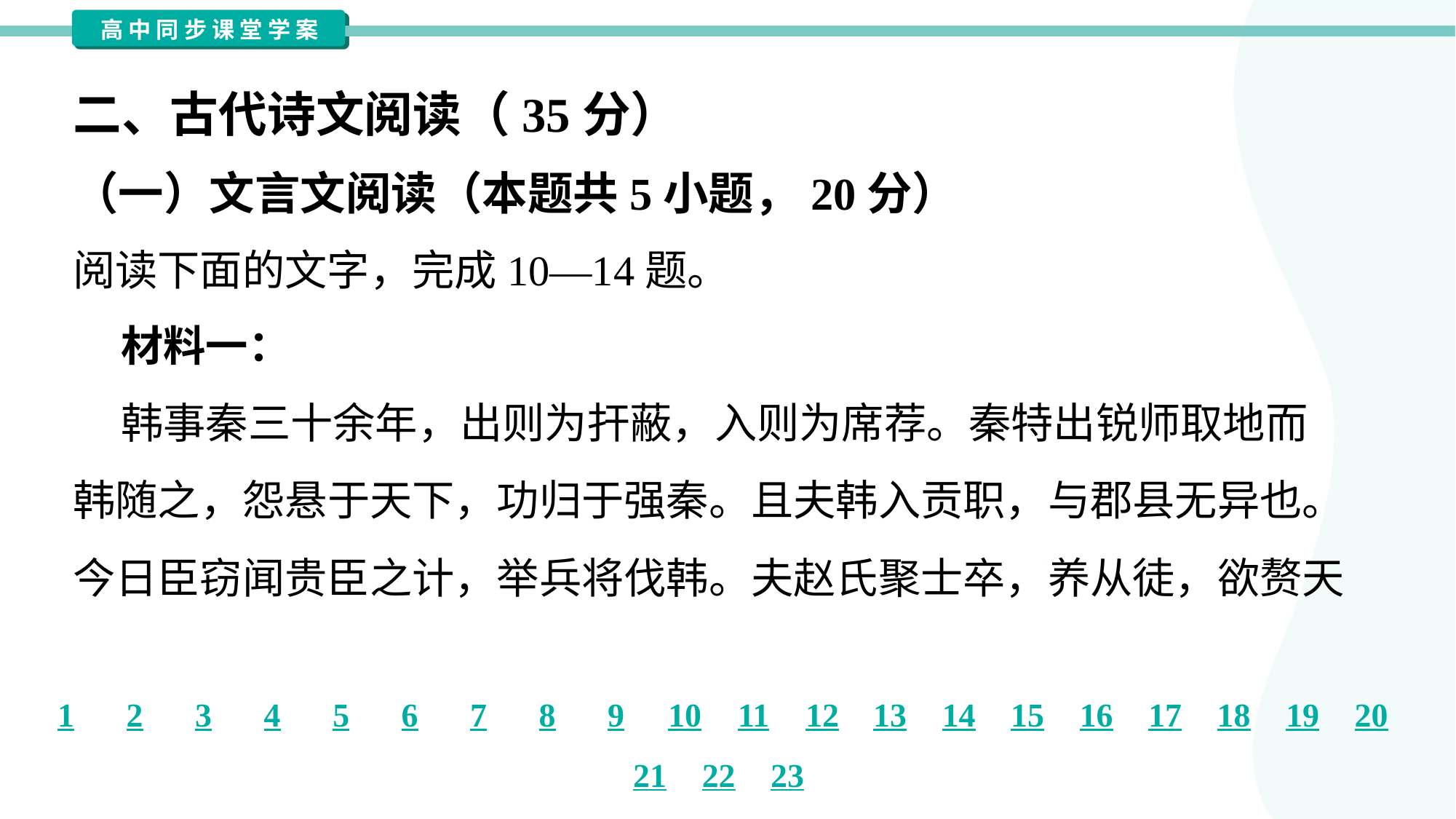

二、古代诗文阅读（35分）
（一）文言文阅读（本题共5小题，20分）
阅读下面的文字，完成10—14题。
    材料一：
    韩事秦三十余年，出则为扞蔽，入则为席荐。秦特出锐师取地而
韩随之，怨悬于天下，功归于强秦。且夫韩入贡职，与郡县无异也。
今日臣窃闻贵臣之计，举兵将伐韩。夫赵氏聚士卒，养从徒，欲赘天